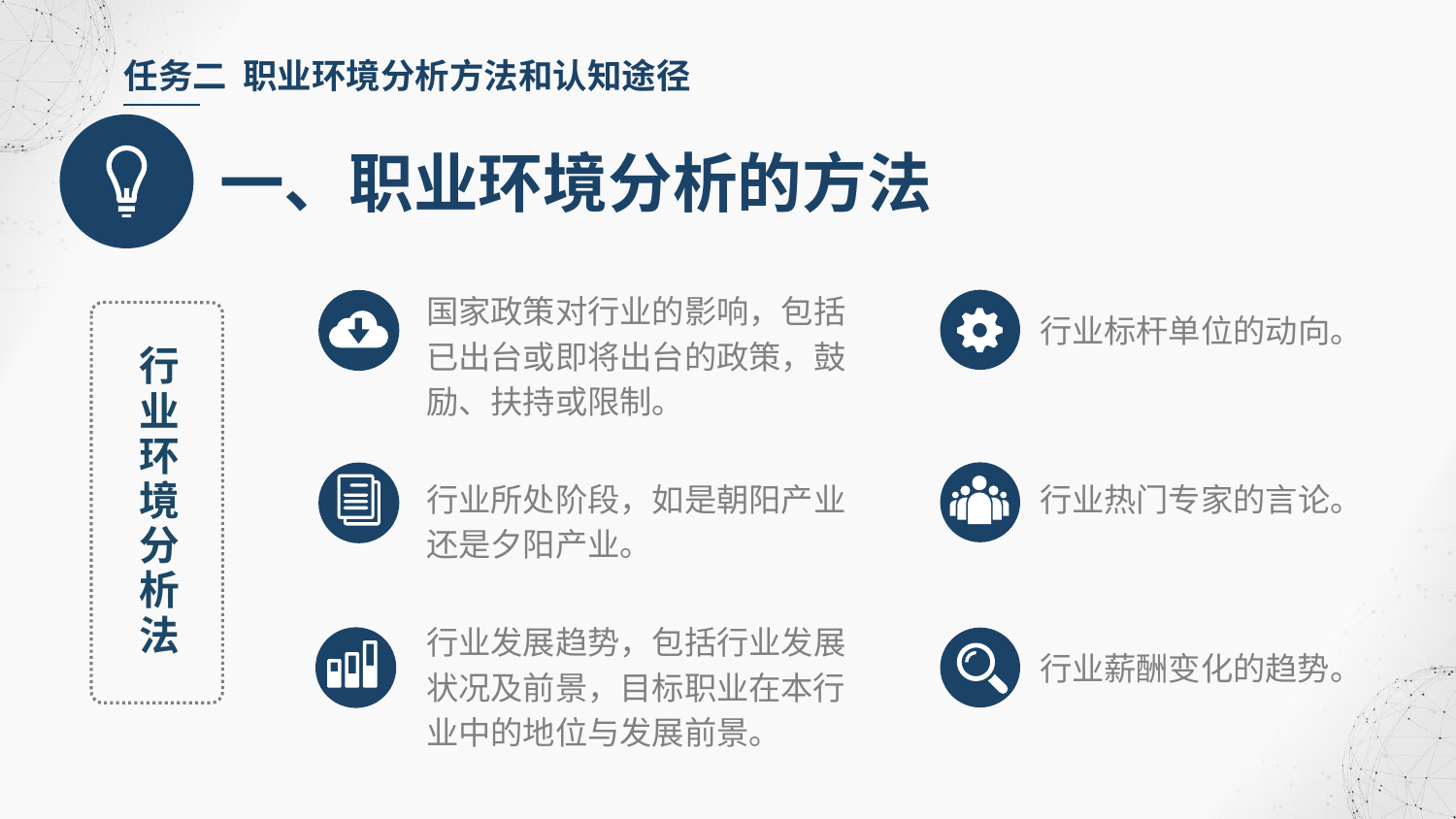

任务二  职业环境分析方法和认知途径

一、职业环境分析的方法
国家政策对行业的影响，包括已出台或即将出台的政策，鼓励、扶持或限制。

行业标杆单位的动向。

行业环境分析法

行业热门专家的言论。
行业所处阶段，如是朝阳产业还是夕阳产业。
行业发展趋势，包括行业发展状况及前景，目标职业在本行业中的地位与发展前景。

行业薪酬变化的趋势。